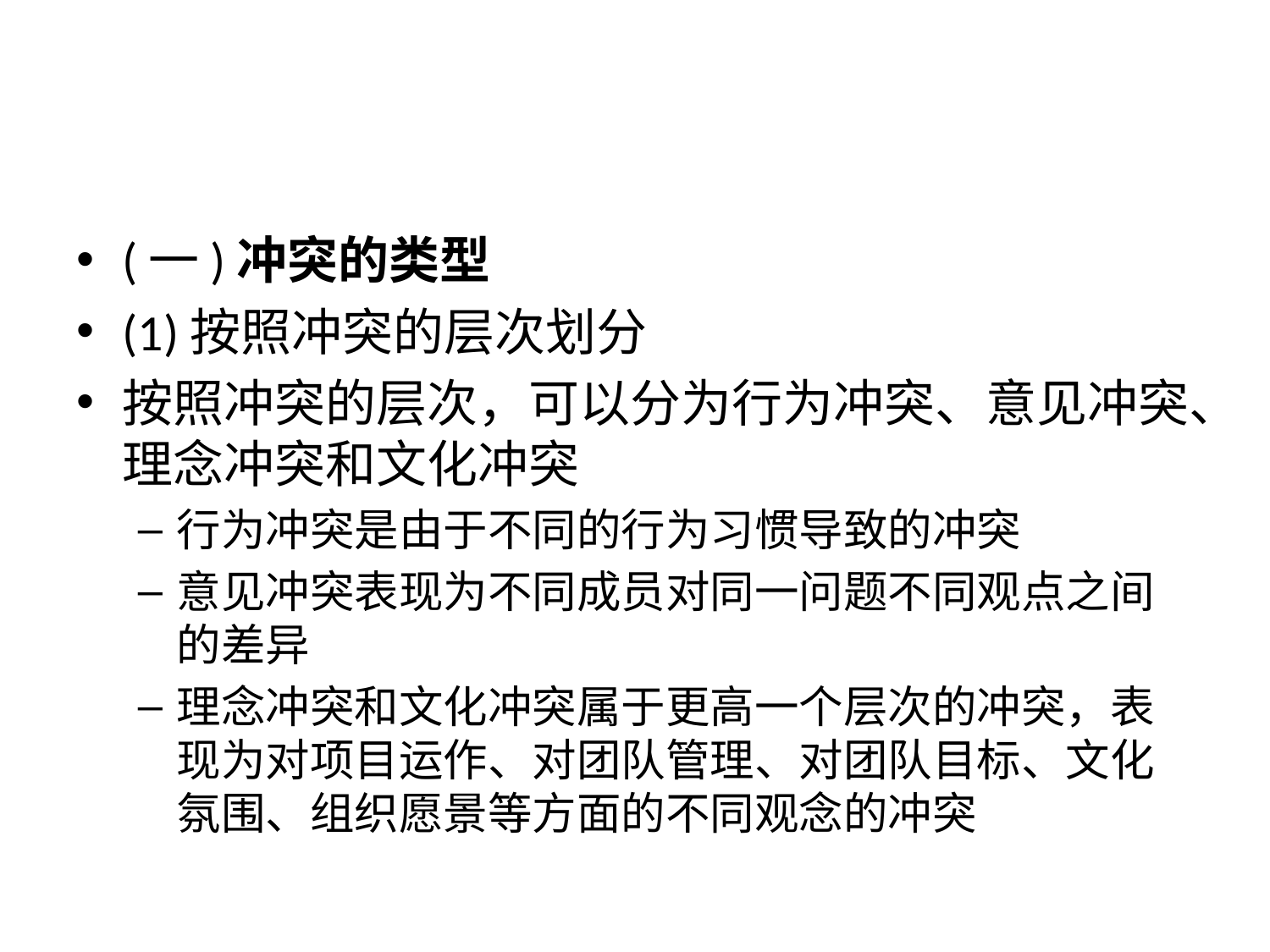

#
(一)冲突的类型
(1)按照冲突的层次划分
按照冲突的层次，可以分为行为冲突、意见冲突、理念冲突和文化冲突
行为冲突是由于不同的行为习惯导致的冲突
意见冲突表现为不同成员对同一问题不同观点之间的差异
理念冲突和文化冲突属于更高一个层次的冲突，表现为对项目运作、对团队管理、对团队目标、文化氛围、组织愿景等方面的不同观念的冲突